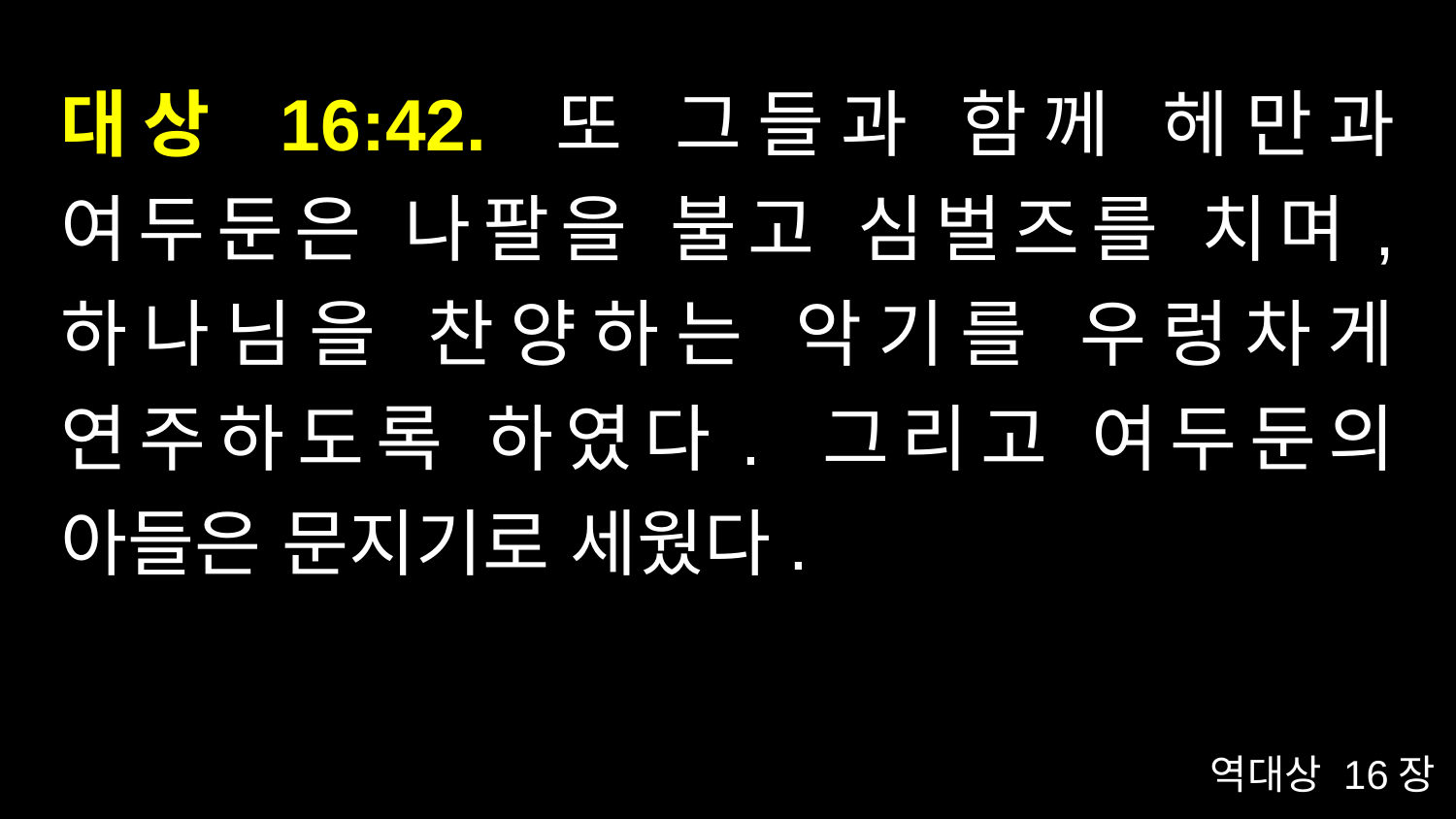

# 대상 16:42. 또 그들과 함께 헤만과 여두둔은 나팔을 불고 심벌즈를 치며, 하나님을 찬양하는 악기를 우렁차게 연주하도록 하였다. 그리고 여두둔의 아들은 문지기로 세웠다.
역대상 16장